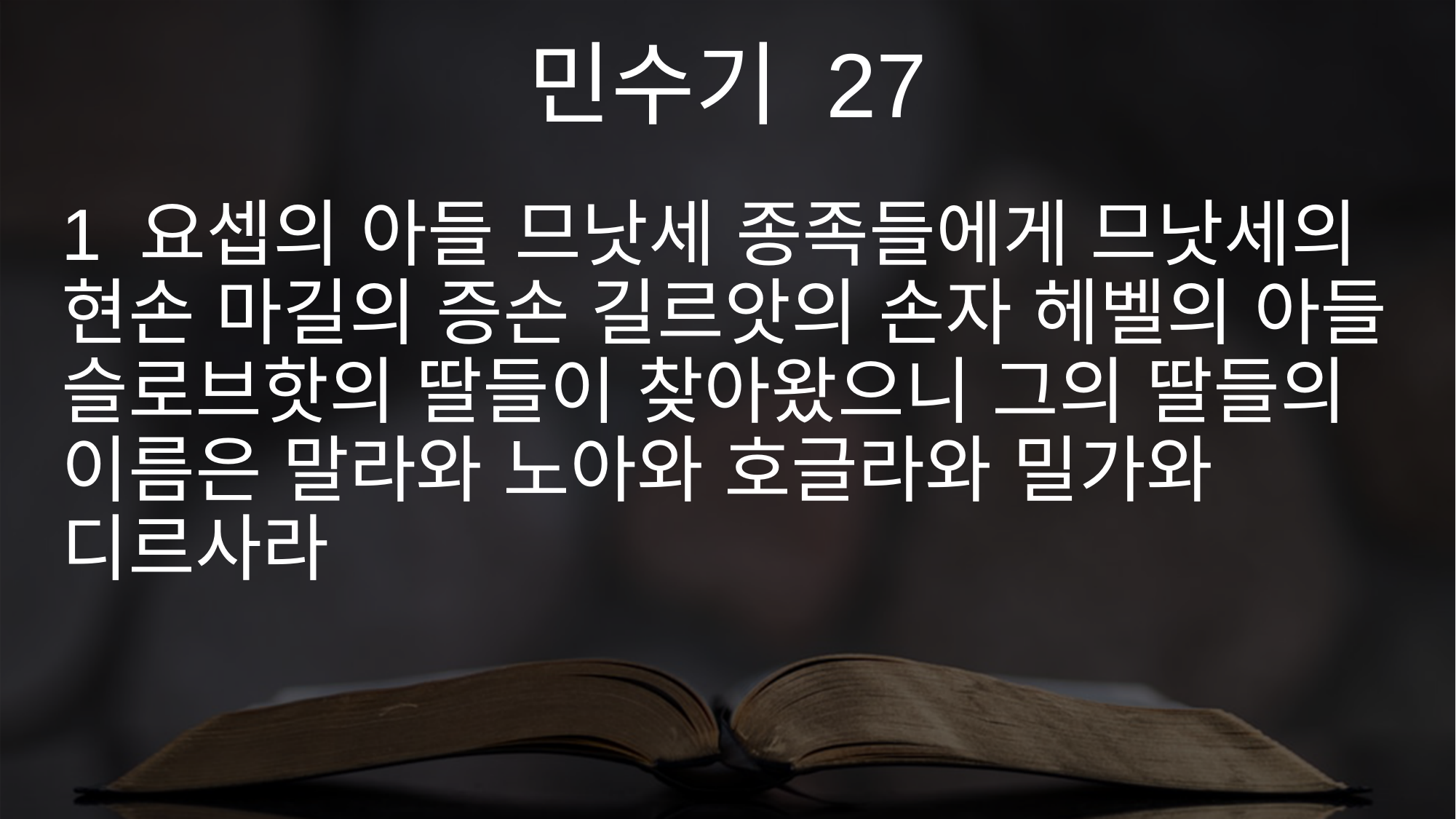

민수기 27
1 요셉의 아들 므낫세 종족들에게 므낫세의 현손 마길의 증손 길르앗의 손자 헤벨의 아들 슬로브핫의 딸들이 찾아왔으니 그의 딸들의 이름은 말라와 노아와 호글라와 밀가와 디르사라